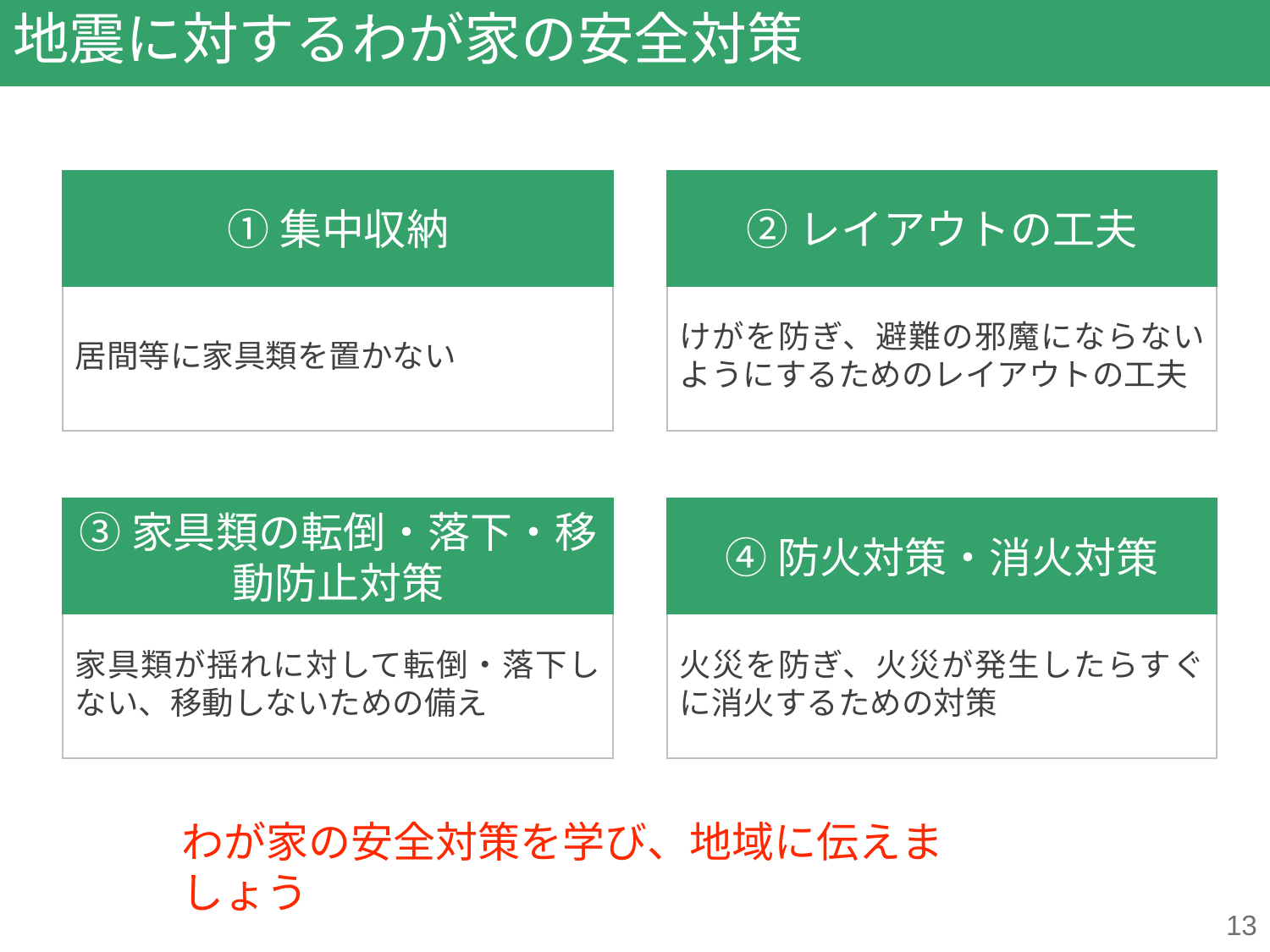

# 地震に対するわが家の安全対策
①集中収納
②レイアウトの工夫
居間等に家具類を置かない
けがを防ぎ、避難の邪魔にならないようにするためのレイアウトの工夫
③家具類の転倒・落下・移動防止対策
④防火対策・消火対策
家具類が揺れに対して転倒・落下しない、移動しないための備え
火災を防ぎ、火災が発生したらすぐに消火するための対策
わが家の安全対策を学び、地域に伝えましょう
13